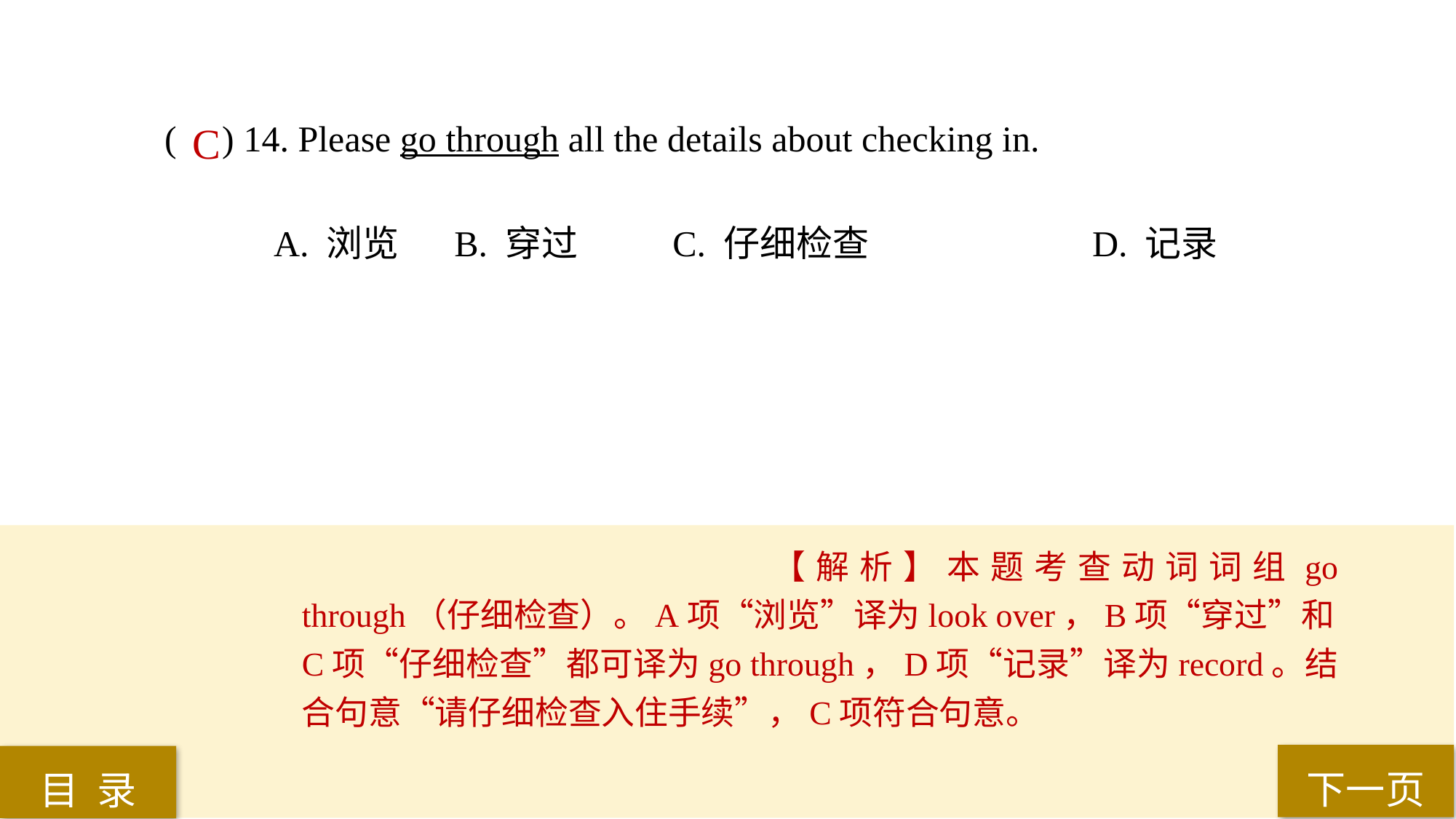

(     ) 14. Please go through all the details about checking in.

A. 浏览	 B. 穿过	 C. 仔细检查 		D. 记录
C
【解析】本题考查动词词组go through（仔细检查）。A项“浏览”译为look over，B项“穿过”和C项“仔细检查”都可译为go through，D项“记录”译为record。结合句意“请仔细检查入住手续”，C项符合句意。